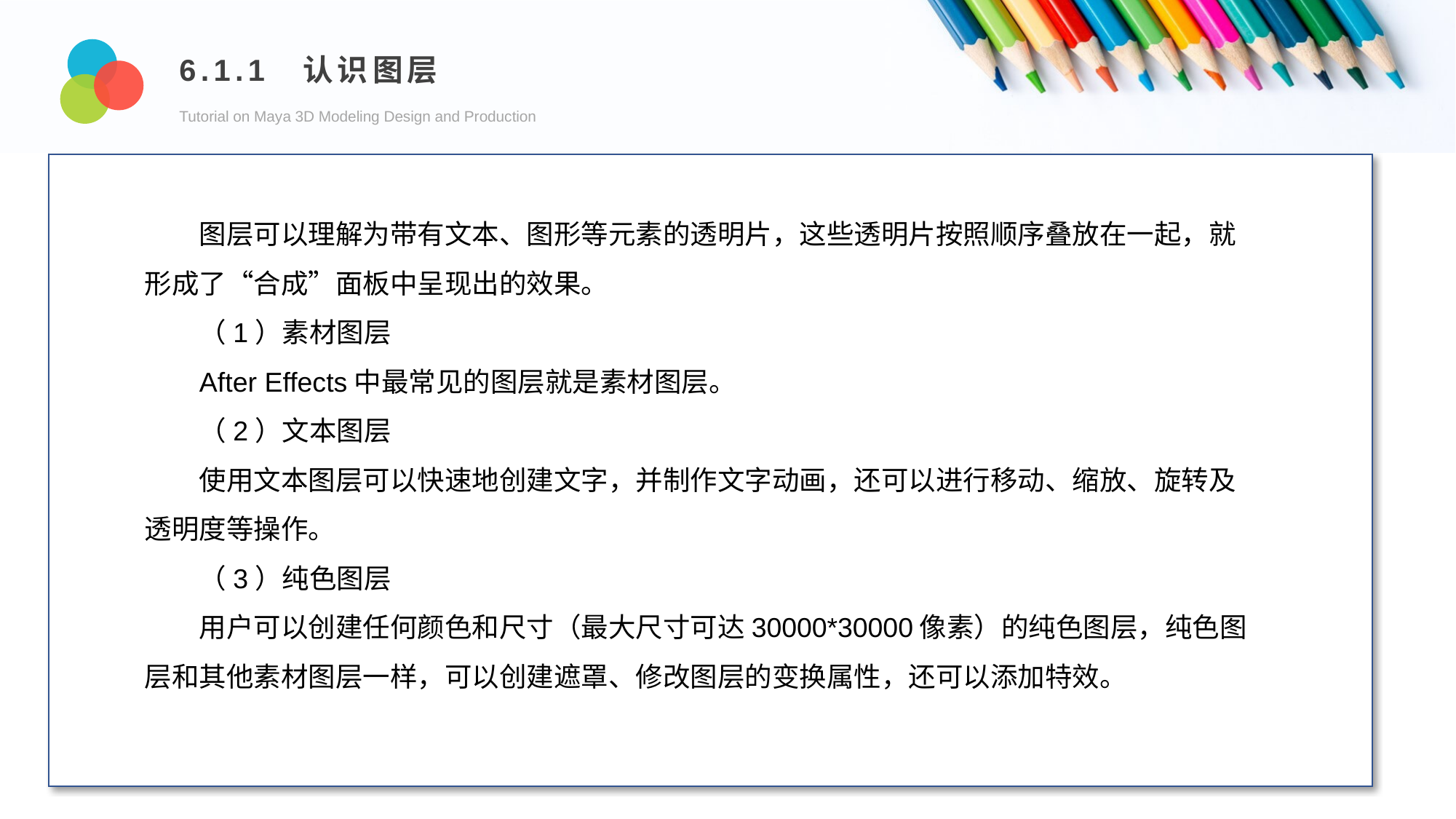

6.1.1  认识图层
Tutorial on Maya 3D Modeling Design and Production
Design and Production
图层可以理解为带有文本、图形等元素的透明片，这些透明片按照顺序叠放在一起，就形成了“合成”面板中呈现出的效果。
（1）素材图层
After Effects中最常见的图层就是素材图层。
（2）文本图层
使用文本图层可以快速地创建文字，并制作文字动画，还可以进行移动、缩放、旋转及透明度等操作。
（3）纯色图层
用户可以创建任何颜色和尺寸（最大尺寸可达30000*30000像素）的纯色图层，纯色图层和其他素材图层一样，可以创建遮罩、修改图层的变换属性，还可以添加特效。